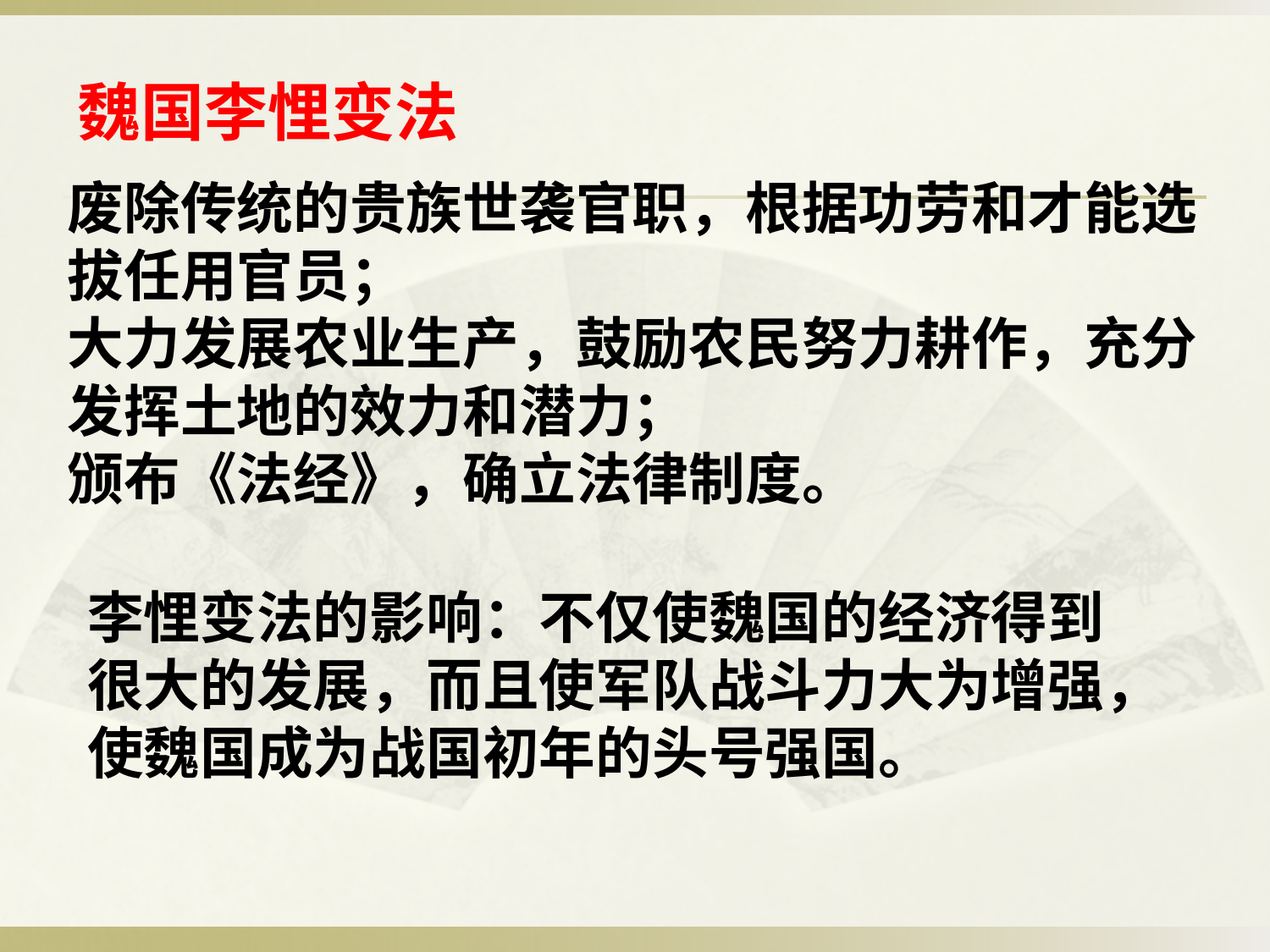

魏国李悝变法
废除传统的贵族世袭官职，根据功劳和才能选拔任用官员；
大力发展农业生产，鼓励农民努力耕作，充分发挥土地的效力和潜力；
颁布《法经》，确立法律制度。
李悝变法的影响：不仅使魏国的经济得到很大的发展，而且使军队战斗力大为增强，使魏国成为战国初年的头号强国。